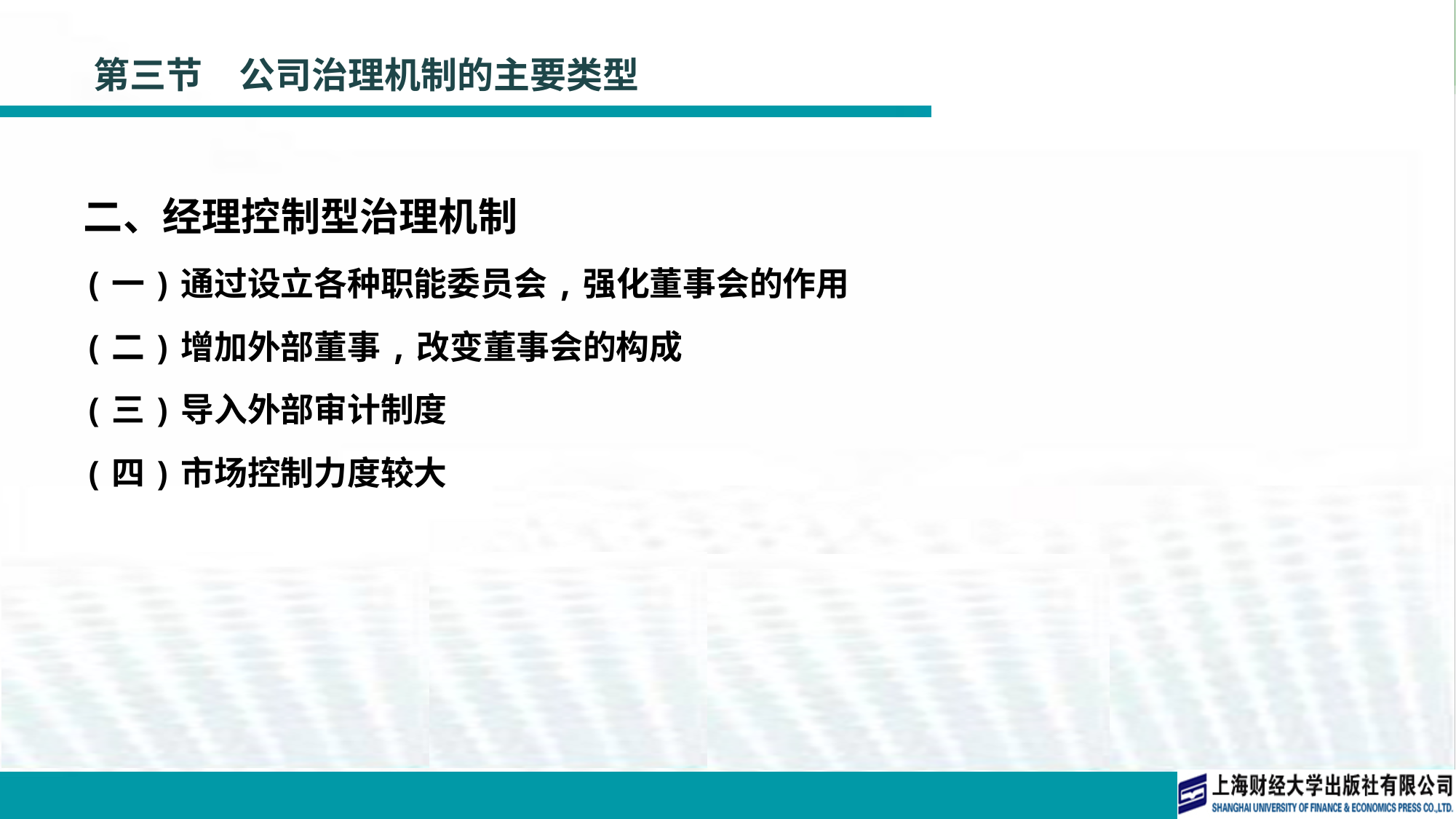

# 第三节　公司治理机制的主要类型
二、经理控制型治理机制
(一)通过设立各种职能委员会,强化董事会的作用
(二)增加外部董事,改变董事会的构成
(三)导入外部审计制度
(四)市场控制力度较大